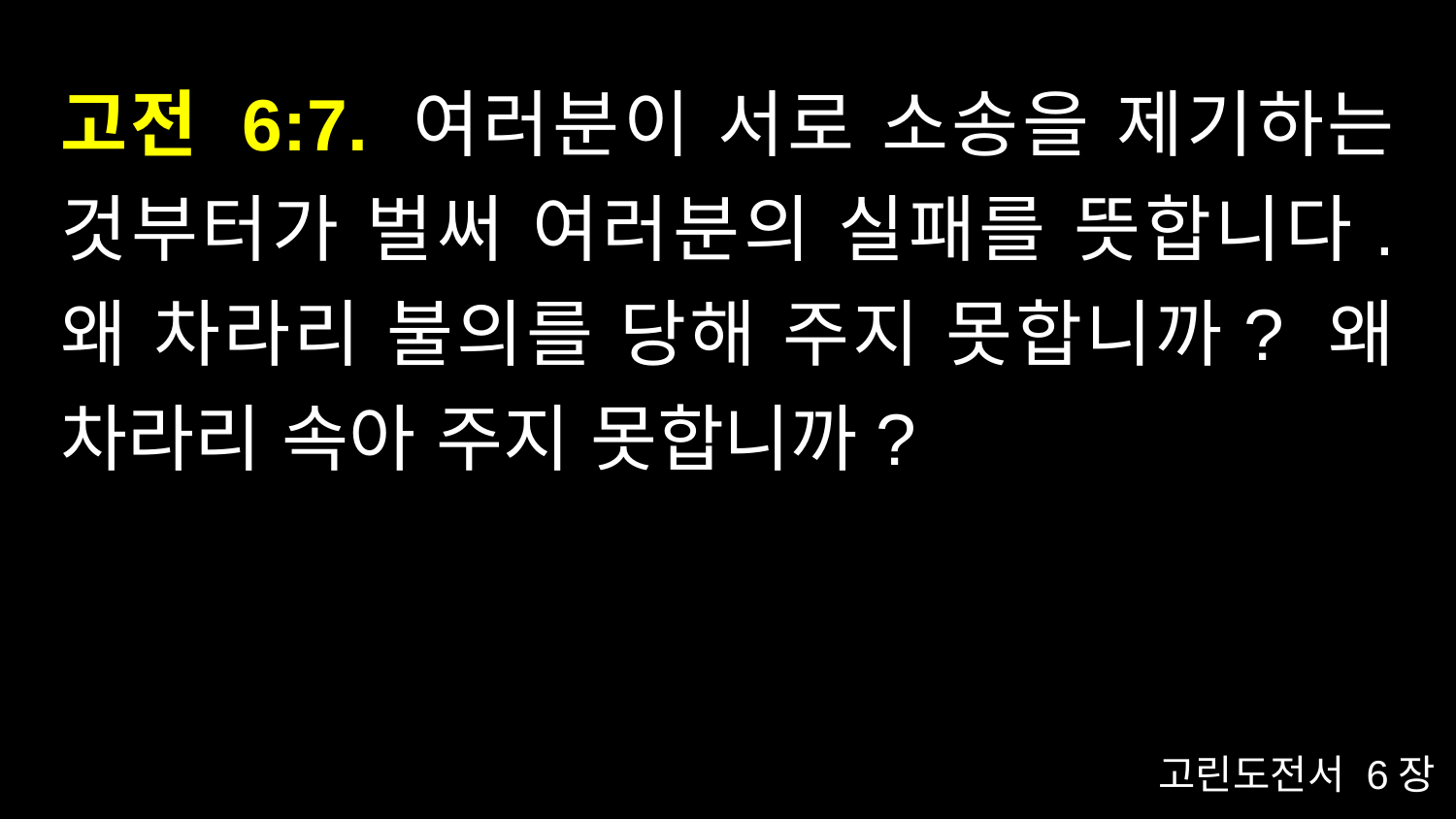

# 고전 6:7. 여러분이 서로 소송을 제기하는 것부터가 벌써 여러분의 실패를 뜻합니다. 왜 차라리 불의를 당해 주지 못합니까? 왜 차라리 속아 주지 못합니까?
고린도전서 6장